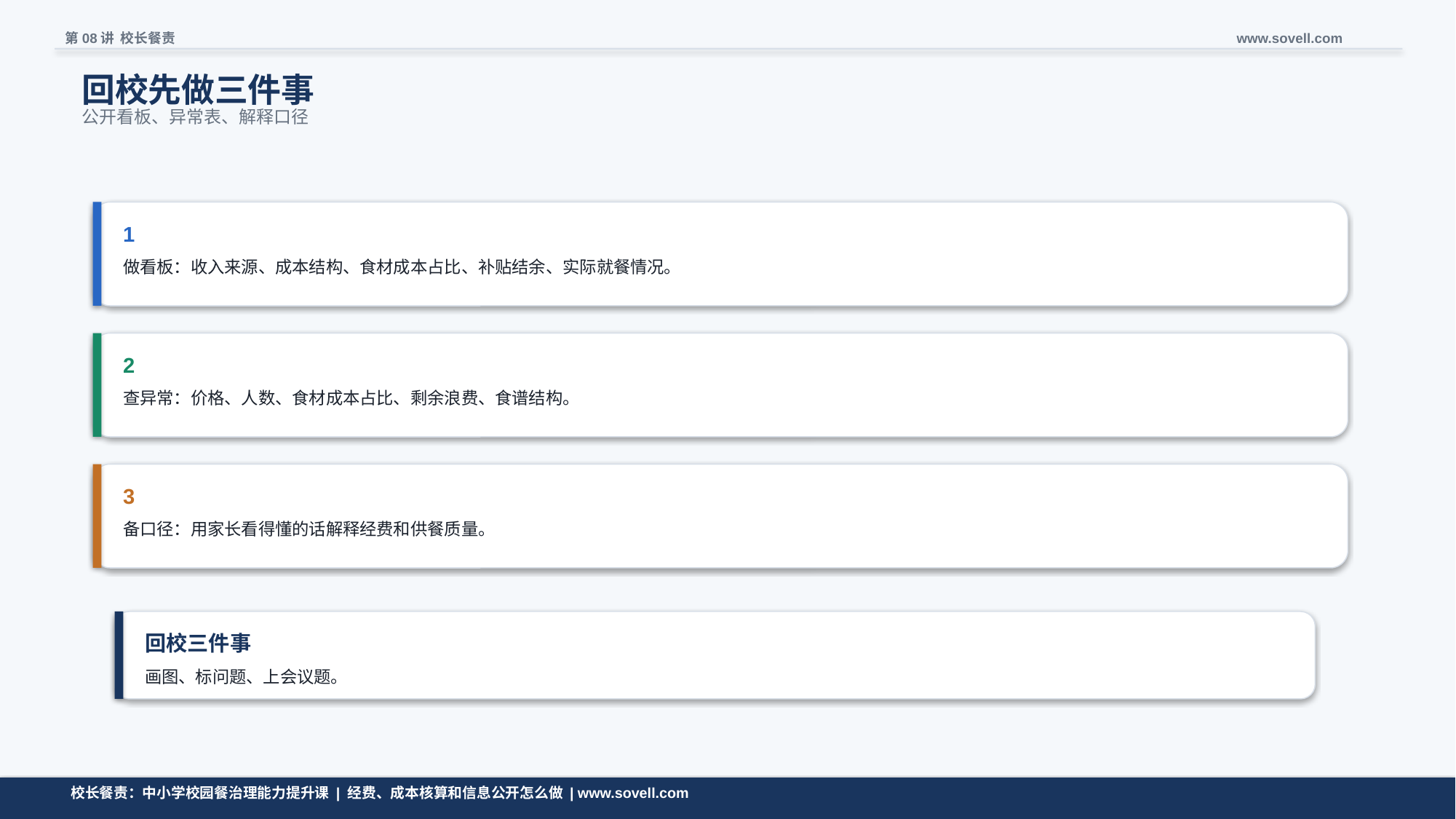

第08讲  校长餐责
www.sovell.com

回校先做三件事
公开看板、异常表、解释口径

1
做看板：收入来源、成本结构、食材成本占比、补贴结余、实际就餐情况。

2
查异常：价格、人数、食材成本占比、剩余浪费、食谱结构。

3
备口径：用家长看得懂的话解释经费和供餐质量。

回校三件事
画图、标问题、上会议题。

动作要小，但要能立刻开工。
校长餐责：中小学校园餐治理能力提升课 | 经费、成本核算和信息公开怎么做 | www.sovell.com